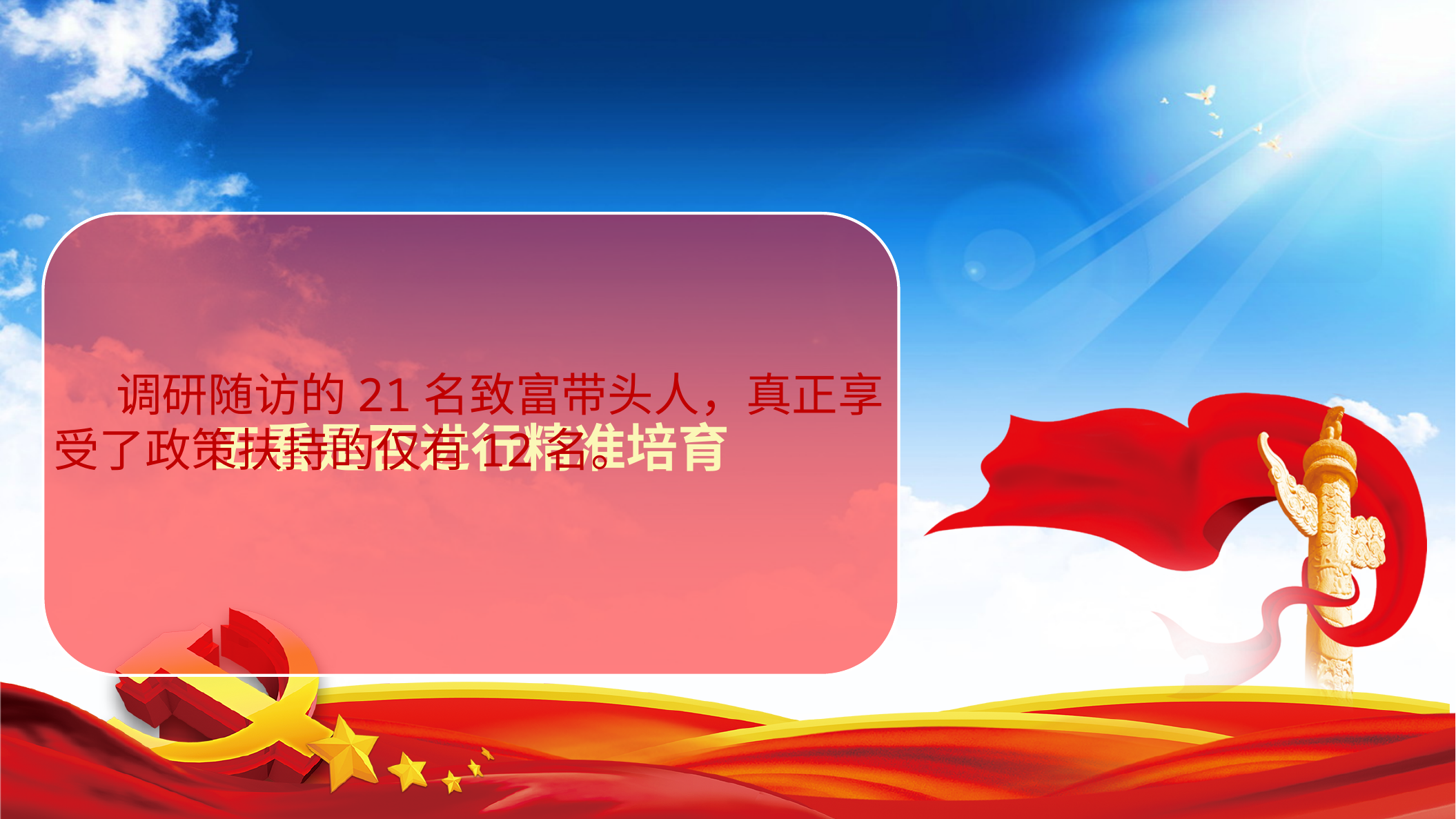

五看是否进行精准培育
     调研随访的21名致富带头人，真正享受了政策扶持的仅有12名。